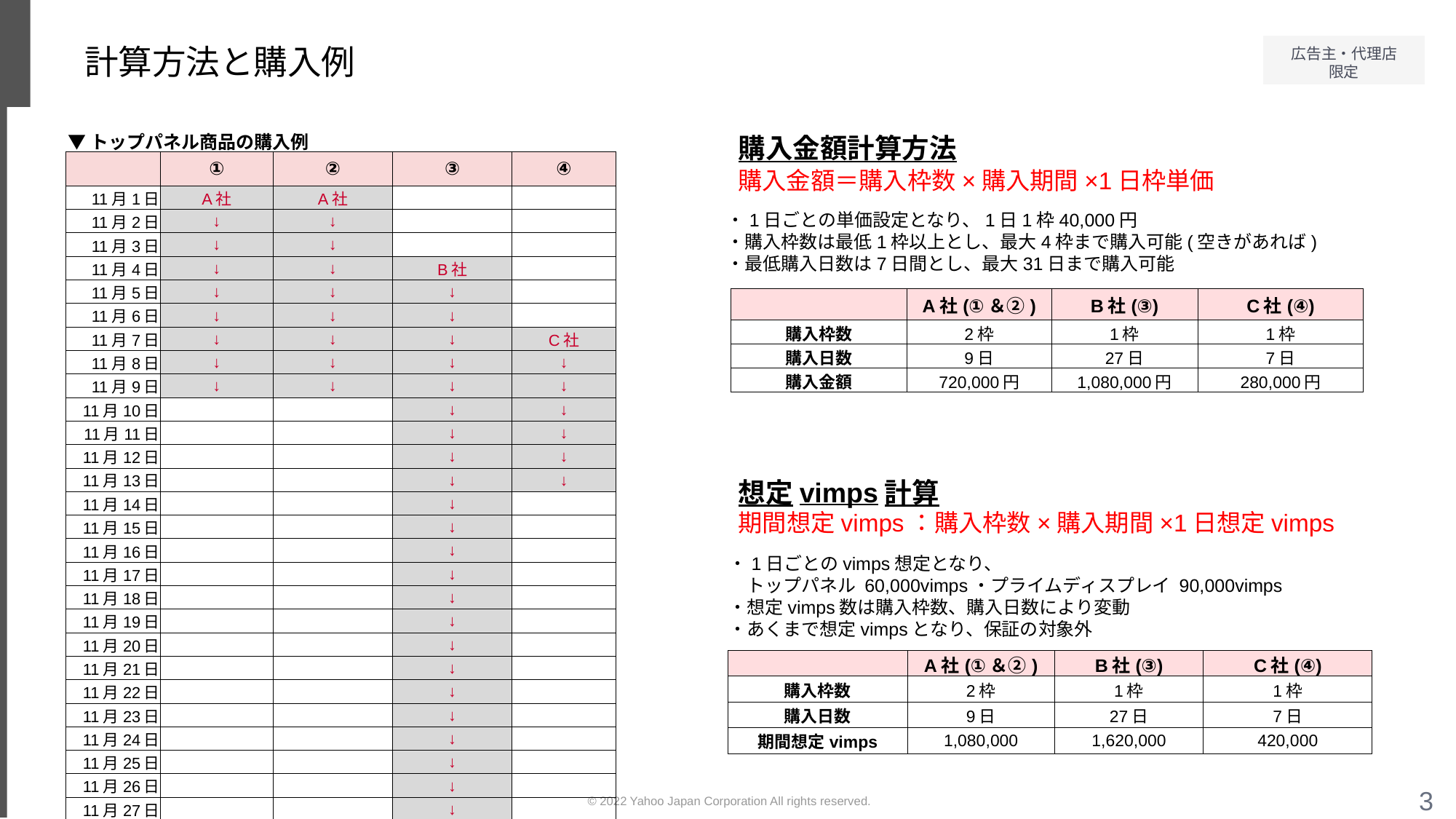

# 計算方法と購入例
▼トップパネル商品の購入例
購入金額計算方法
|  | ① | ② | ③ | ④ |
| --- | --- | --- | --- | --- |
| 11月1日 | A社 | A社 |  |  |
| 11月2日 | ↓ | ↓ |  |  |
| 11月3日 | ↓ | ↓ |  |  |
| 11月4日 | ↓ | ↓ | B社 |  |
| 11月5日 | ↓ | ↓ | ↓ |  |
| 11月6日 | ↓ | ↓ | ↓ |  |
| 11月7日 | ↓ | ↓ | ↓ | C社 |
| 11月8日 | ↓ | ↓ | ↓ | ↓ |
| 11月9日 | ↓ | ↓ | ↓ | ↓ |
| 11月10日 |  |  | ↓ | ↓ |
| 11月11日 |  |  | ↓ | ↓ |
| 11月12日 |  |  | ↓ | ↓ |
| 11月13日 |  |  | ↓ | ↓ |
| 11月14日 |  |  | ↓ |  |
| 11月15日 |  |  | ↓ |  |
| 11月16日 |  |  | ↓ |  |
| 11月17日 |  |  | ↓ |  |
| 11月18日 |  |  | ↓ |  |
| 11月19日 |  |  | ↓ |  |
| 11月20日 |  |  | ↓ |  |
| 11月21日 |  |  | ↓ |  |
| 11月22日 |  |  | ↓ |  |
| 11月23日 |  |  | ↓ |  |
| 11月24日 |  |  | ↓ |  |
| 11月25日 |  |  | ↓ |  |
| 11月26日 |  |  | ↓ |  |
| 11月27日 |  |  | ↓ |  |
| 11月28日 |  |  | ↓ |  |
| 11月29日 |  |  | ↓ |  |
| 11月30日 |  |  | ↓ |  |
購入金額＝購入枠数×購入期間×1日枠単価
・1日ごとの単価設定となり、1日1枠40,000円
・購入枠数は最低1枠以上とし、最大4枠まで購入可能(空きがあれば)
・最低購入日数は7日間とし、最大31日まで購入可能
|  | A社(①＆②) | B社(③) | C社(④) |
| --- | --- | --- | --- |
| 購入枠数 | 2枠 | 1枠 | 1枠 |
| 購入日数 | 9日 | 27日 | 7日 |
| 購入金額 | 720,000円 | 1,080,000円 | 280,000円 |
想定vimps計算
期間想定vimps：購入枠数×購入期間×1日想定vimps
・1日ごとのvimps想定となり、
　トップパネル 60,000vimps・プライムディスプレイ 90,000vimps
・想定vimps数は購入枠数、購入日数により変動
・あくまで想定vimpsとなり、保証の対象外
|  | A社(①＆②) | B社(③) | C社(④) |
| --- | --- | --- | --- |
| 購入枠数 | 2枠 | 1枠 | 1枠 |
| 購入日数 | 9日 | 27日 | 7日 |
| 期間想定vimps | 1,080,000 | 1,620,000 | 420,000 |